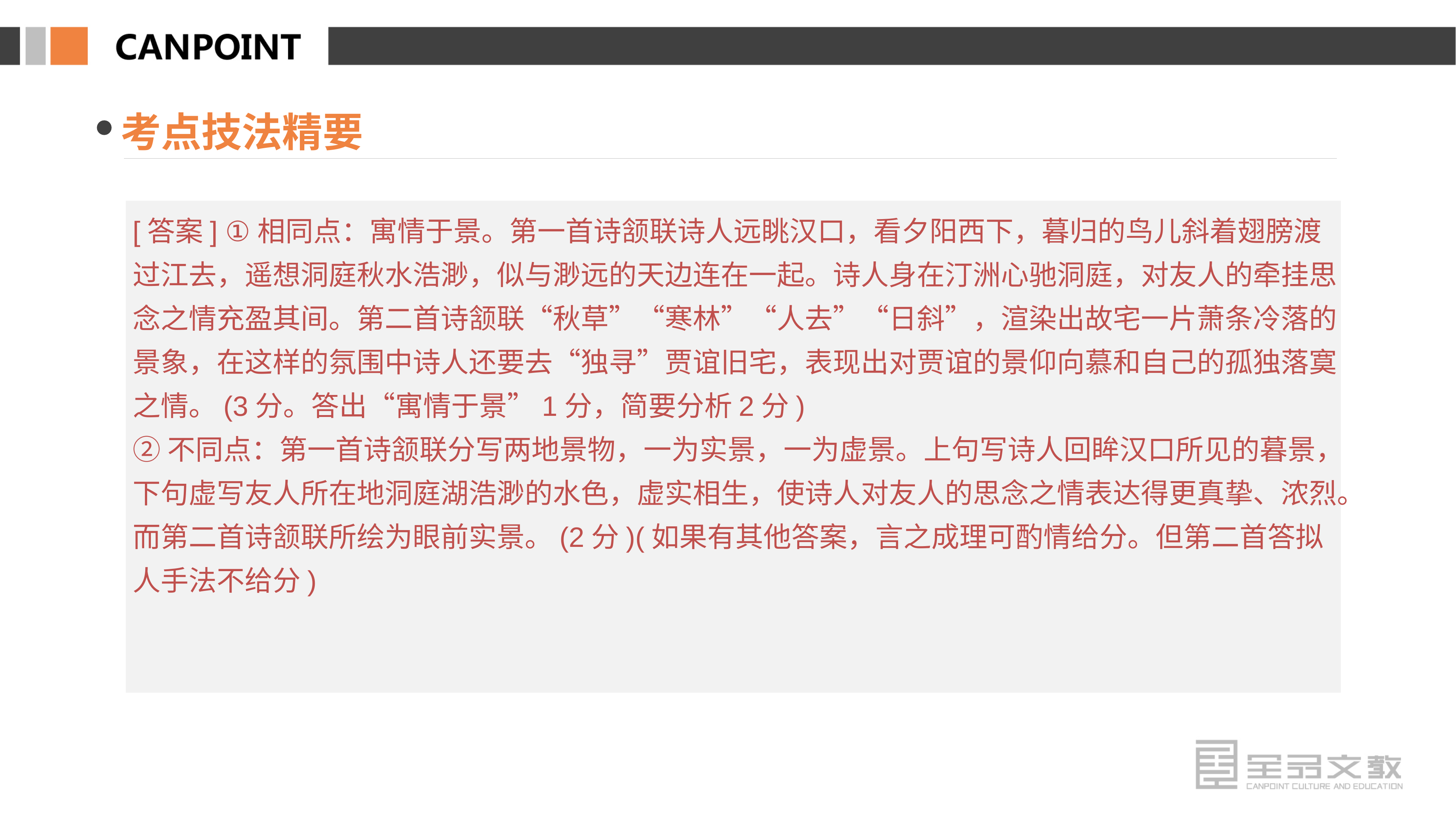

考点技法精要

[答案] ①相同点：寓情于景。第一首诗颔联诗人远眺汉口，看夕阳西下，暮归的鸟儿斜着翅膀渡过江去，遥想洞庭秋水浩渺，似与渺远的天边连在一起。诗人身在汀洲心驰洞庭，对友人的牵挂思念之情充盈其间。第二首诗颔联“秋草”“寒林”“人去”“日斜”，渲染出故宅一片萧条冷落的景象，在这样的氛围中诗人还要去“独寻”贾谊旧宅，表现出对贾谊的景仰向慕和自己的孤独落寞之情。(3分。答出“寓情于景”1分，简要分析2分)
②不同点：第一首诗颔联分写两地景物，一为实景，一为虚景。上句写诗人回眸汉口所见的暮景，下句虚写友人所在地洞庭湖浩渺的水色，虚实相生，使诗人对友人的思念之情表达得更真挚、浓烈。而第二首诗颔联所绘为眼前实景。(2分)(如果有其他答案，言之成理可酌情给分。但第二首答拟人手法不给分)